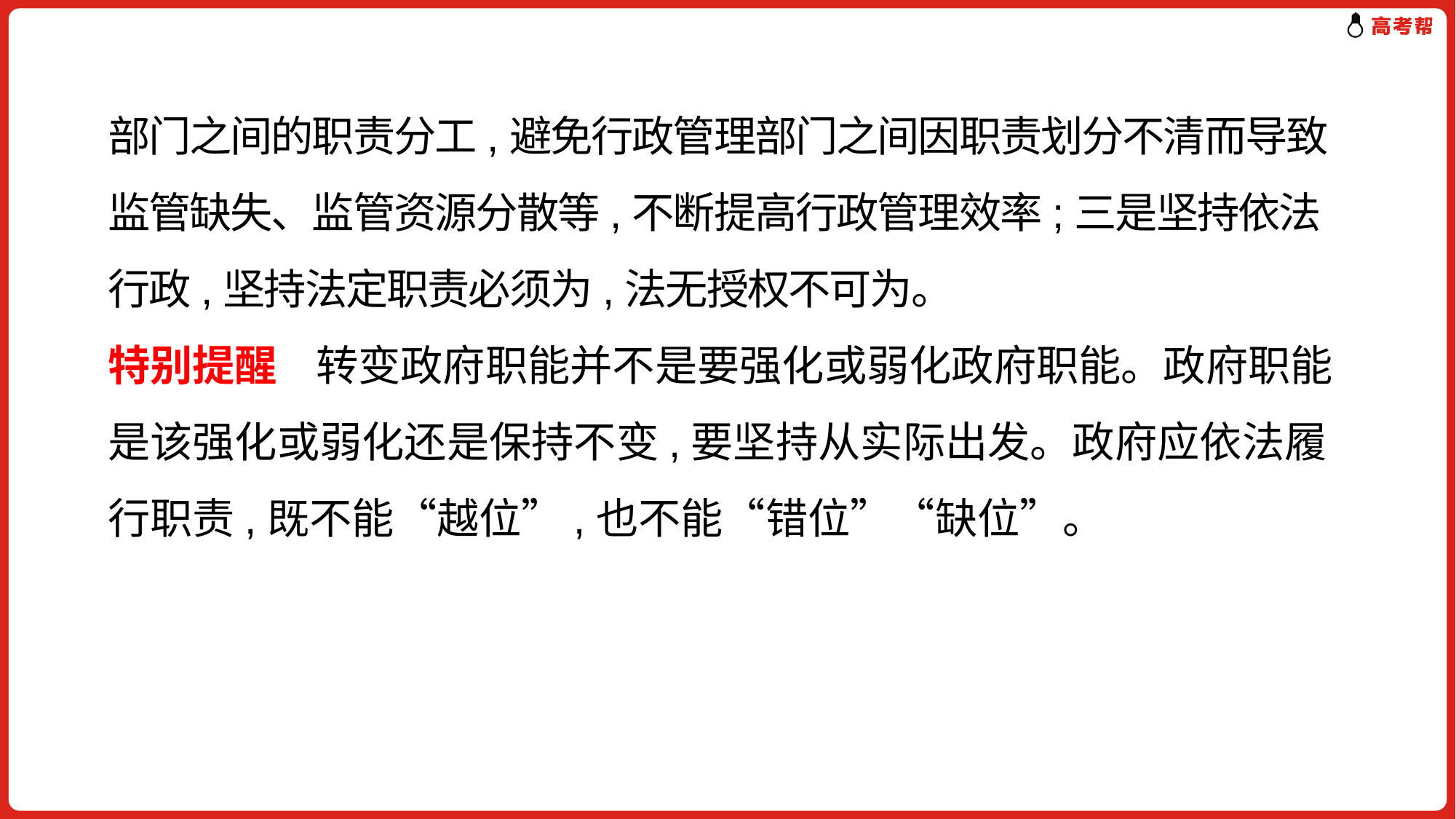

部门之间的职责分工,避免行政管理部门之间因职责划分不清而导致监管缺失、监管资源分散等,不断提高行政管理效率;三是坚持依法行政,坚持法定职责必须为,法无授权不可为。
特别提醒    转变政府职能并不是要强化或弱化政府职能。政府职能是该强化或弱化还是保持不变,要坚持从实际出发。政府应依法履行职责,既不能“越位”,也不能“错位”“缺位”。